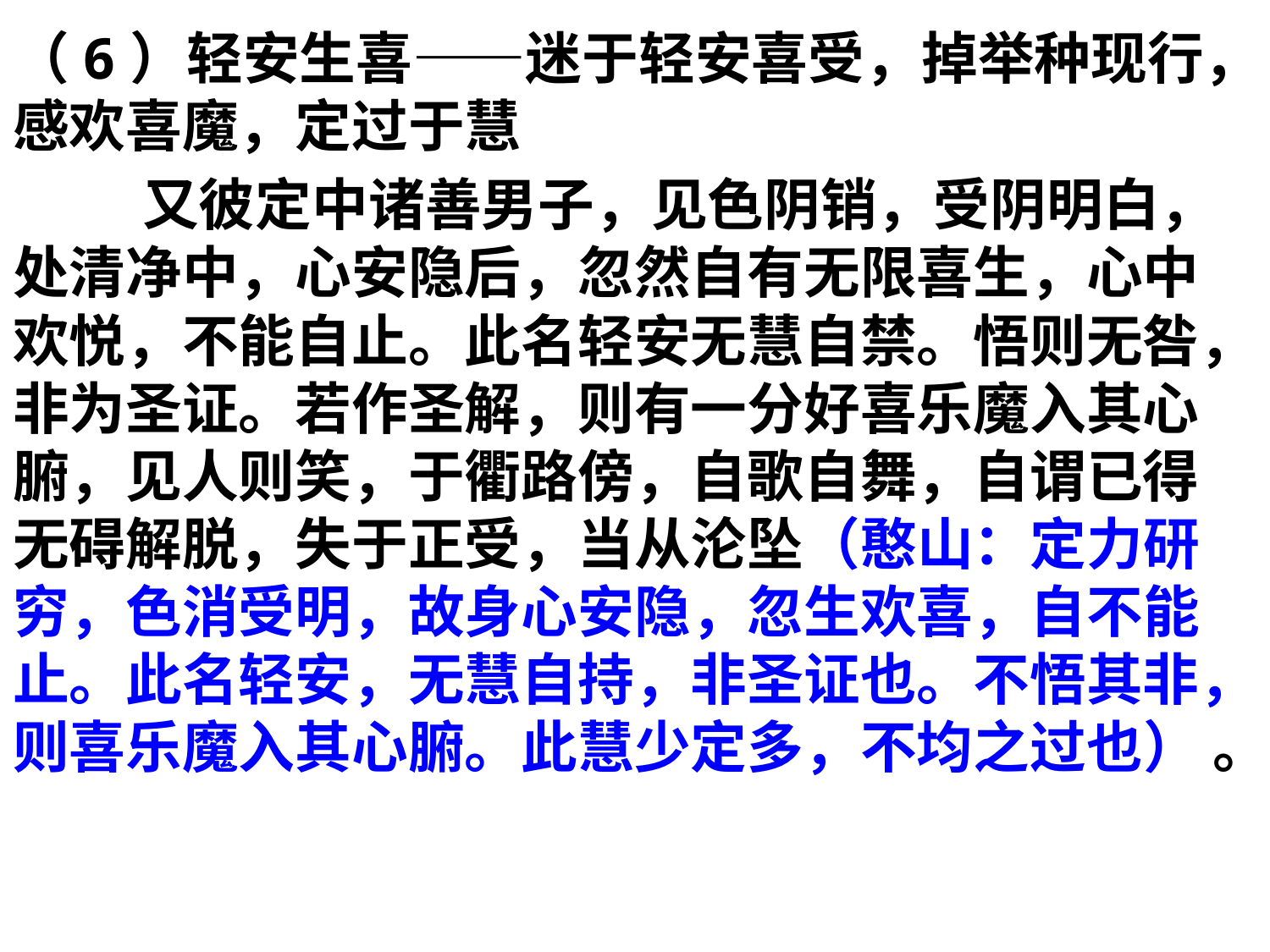

（6）轻安生喜——迷于轻安喜受，掉举种现行，感欢喜魔，定过于慧
         又彼定中诸善男子，见色阴销，受阴明白，处清净中，心安隐后，忽然自有无限喜生，心中欢悦，不能自止。此名轻安无慧自禁。悟则无咎，非为圣证。若作圣解，则有一分好喜乐魔入其心腑，见人则笑，于衢路傍，自歌自舞，自谓已得无碍解脱，失于正受，当从沦坠（憨山：定力研穷，色消受明，故身心安隐，忽生欢喜，自不能止。此名轻安，无慧自持，非圣证也。不悟其非，则喜乐魔入其心腑。此慧少定多，不均之过也） 。